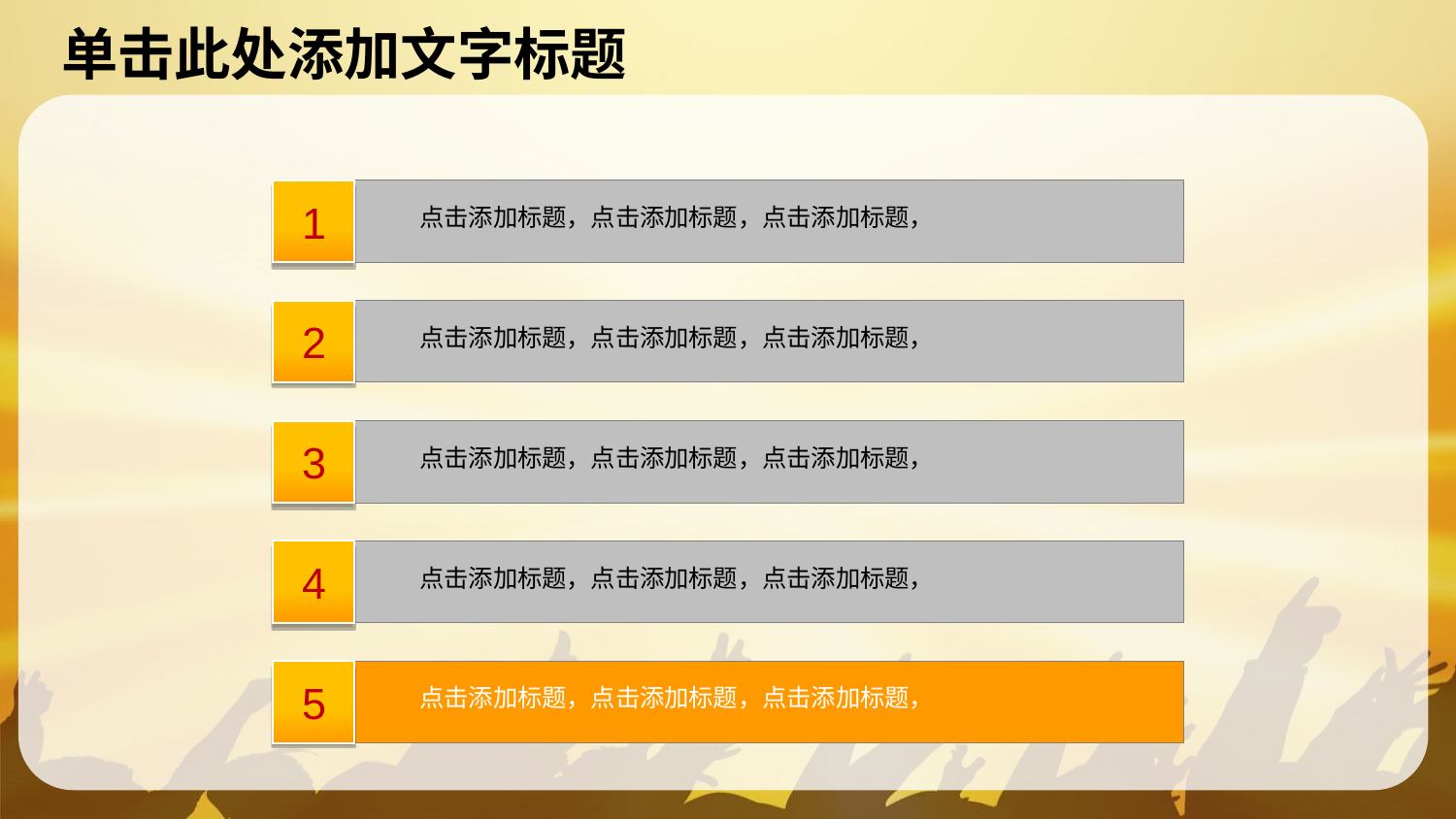

1
点击添加标题，点击添加标题，点击添加标题，

2
点击添加标题，点击添加标题，点击添加标题，

3
点击添加标题，点击添加标题，点击添加标题，

4
点击添加标题，点击添加标题，点击添加标题，

5
点击添加标题，点击添加标题，点击添加标题，